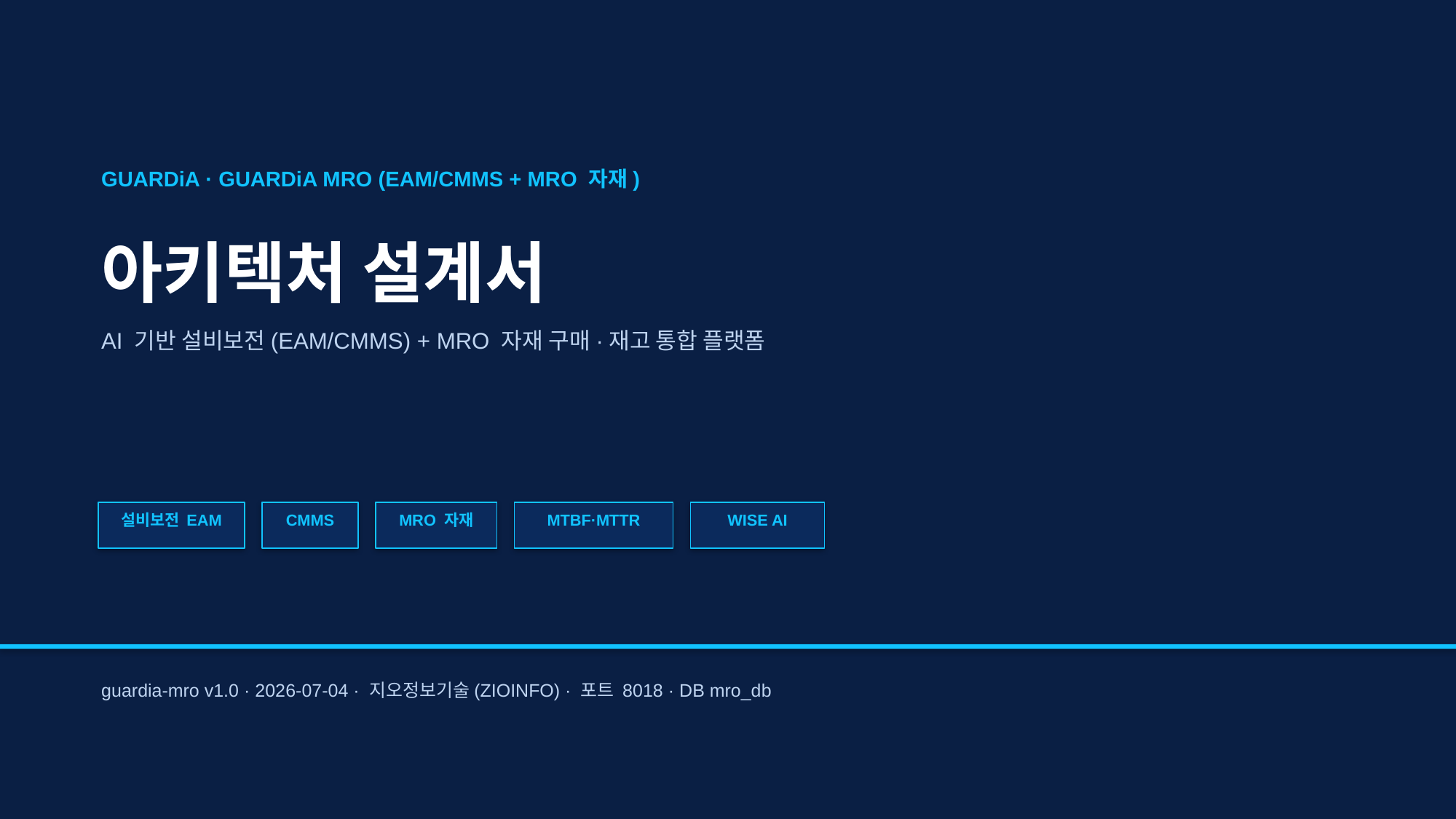

GUARDiA · GUARDiA MRO (EAM/CMMS + MRO 자재)
아키텍처 설계서
AI 기반 설비보전(EAM/CMMS) + MRO 자재 구매·재고 통합 플랫폼

설비보전 EAM
CMMS
MRO 자재
MTBF·MTTR
WISE AI

guardia-mro v1.0 · 2026-07-04 · 지오정보기술(ZIOINFO) · 포트 8018 · DB mro_db